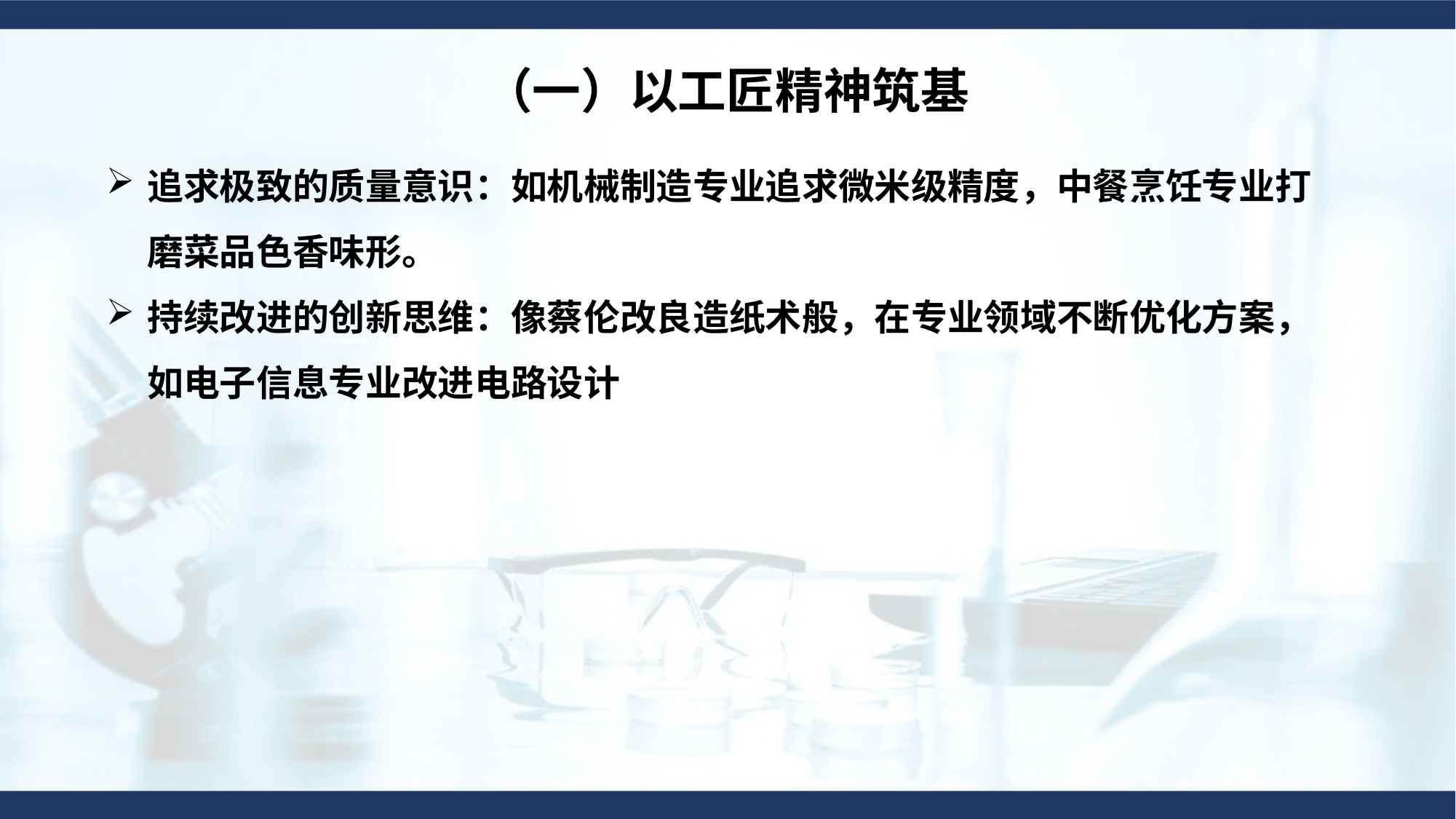

（一）以工匠精神筑基

追求极致的质量意识：如机械制造专业追求微米级精度，中餐烹饪专业打磨菜品色香味形。
持续改进的创新思维：像蔡伦改良造纸术般，在专业领域不断优化方案，如电子信息专业改进电路设计